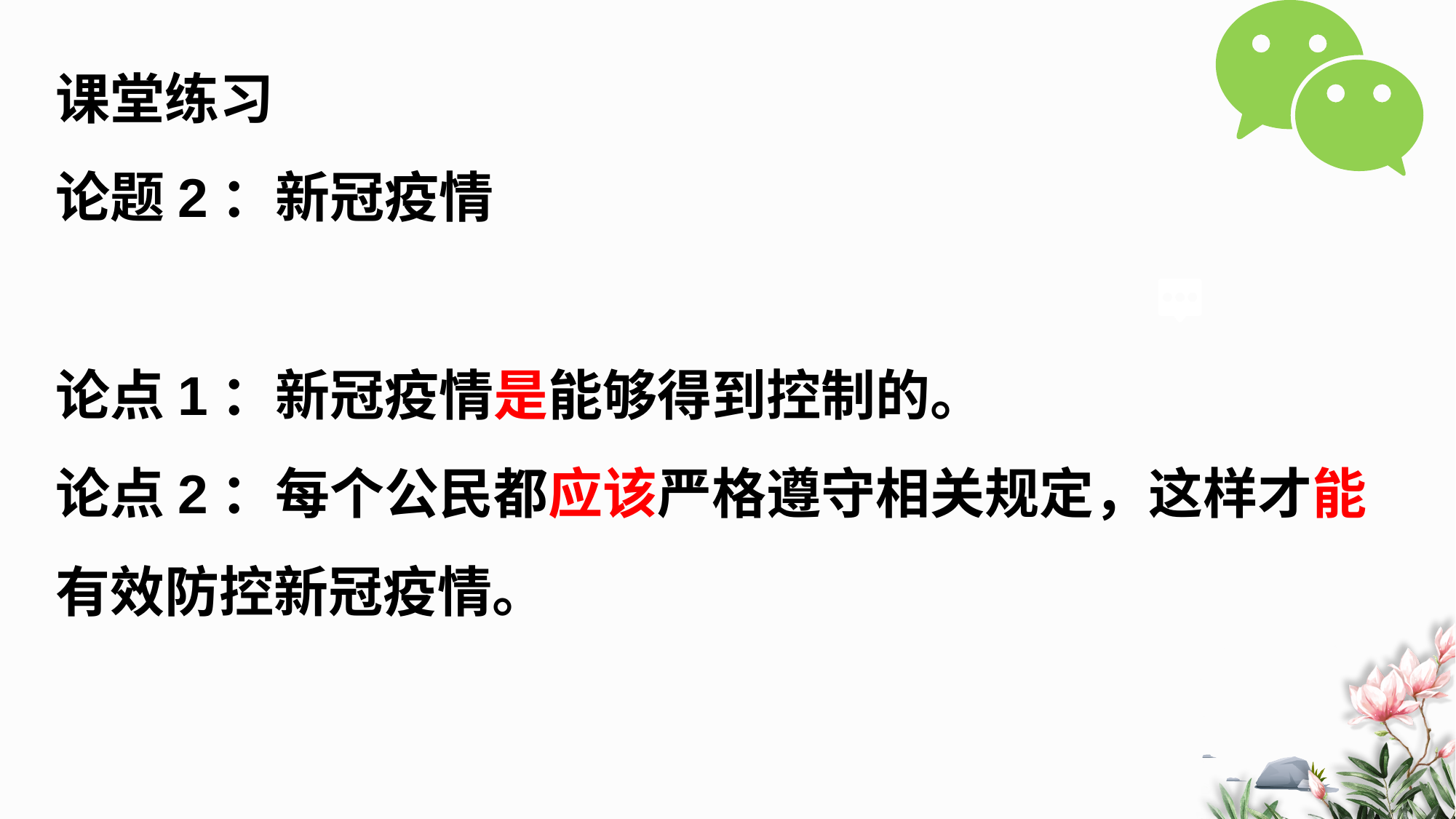

课堂练习
论题2：新冠疫情

论点1：新冠疫情是能够得到控制的。
论点2：每个公民都应该严格遵守相关规定，这样才能有效防控新冠疫情。